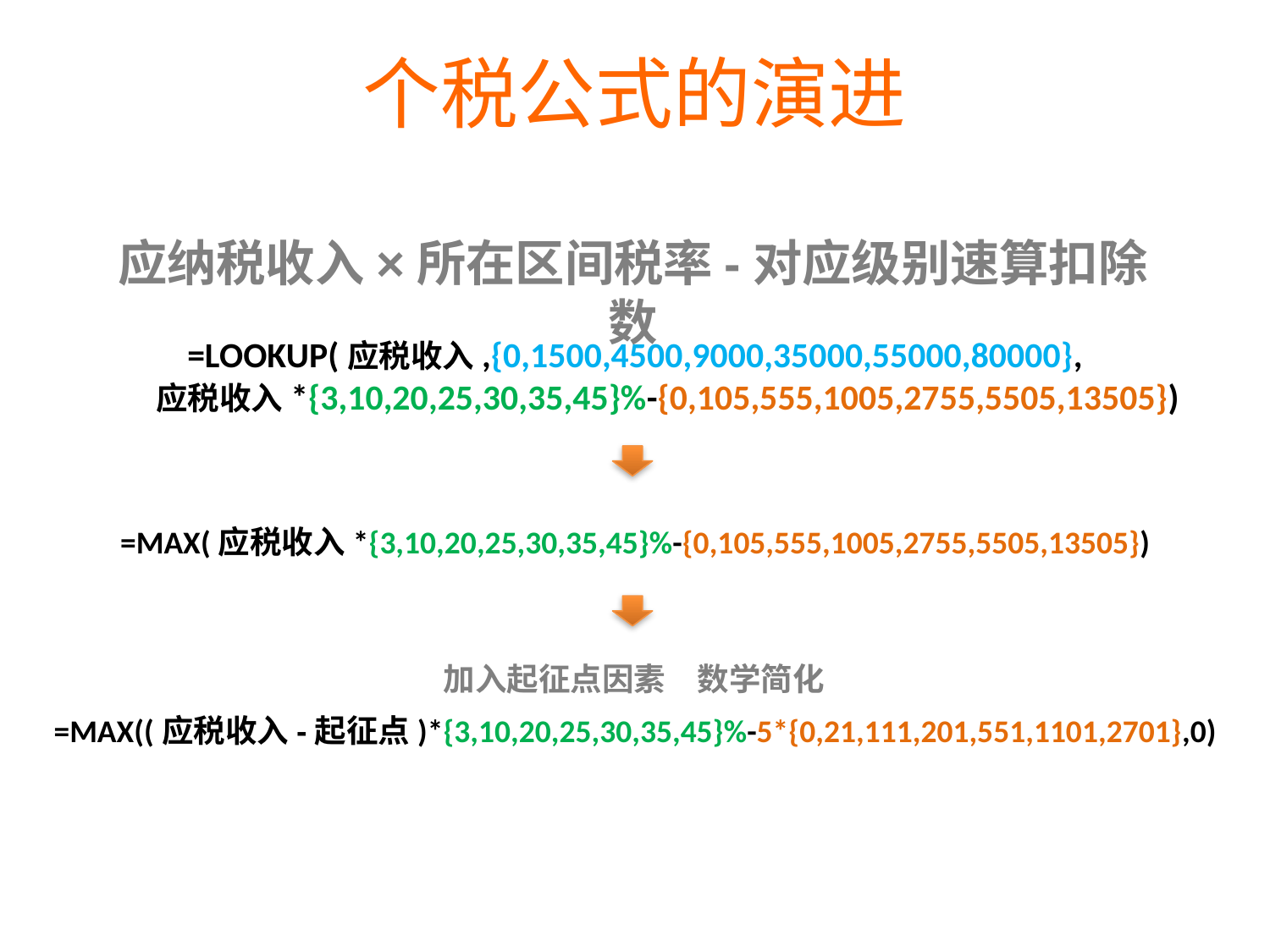

个税公式的演进
应纳税收入×所在区间税率-对应级别速算扣除数
=LOOKUP(应税收入,{0,1500,4500,9000,35000,55000,80000},
        应税收入*{3,10,20,25,30,35,45}%-{0,105,555,1005,2755,5505,13505})

=MAX(应税收入*{3,10,20,25,30,35,45}%-{0,105,555,1005,2755,5505,13505})

加入起征点因素	数学简化
=MAX((应税收入-起征点)*{3,10,20,25,30,35,45}%-5*{0,21,111,201,551,1101,2701},0)